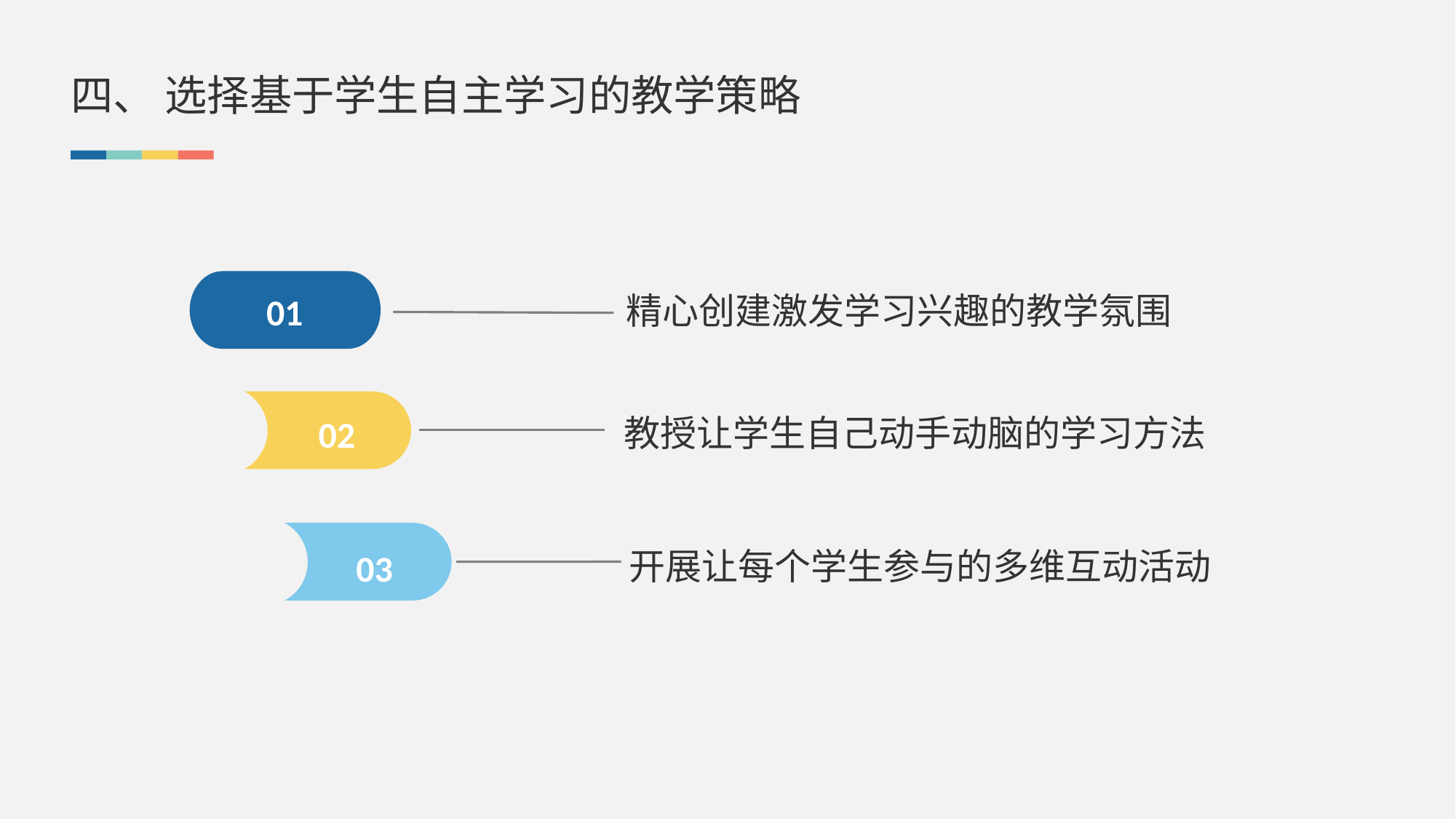

四、 选择基于学生自主学习的教学策略

01
精心创建激发学习兴趣的教学氛围

教授让学生自己动手动脑的学习方法
02

开展让每个学生参与的多维互动活动
03